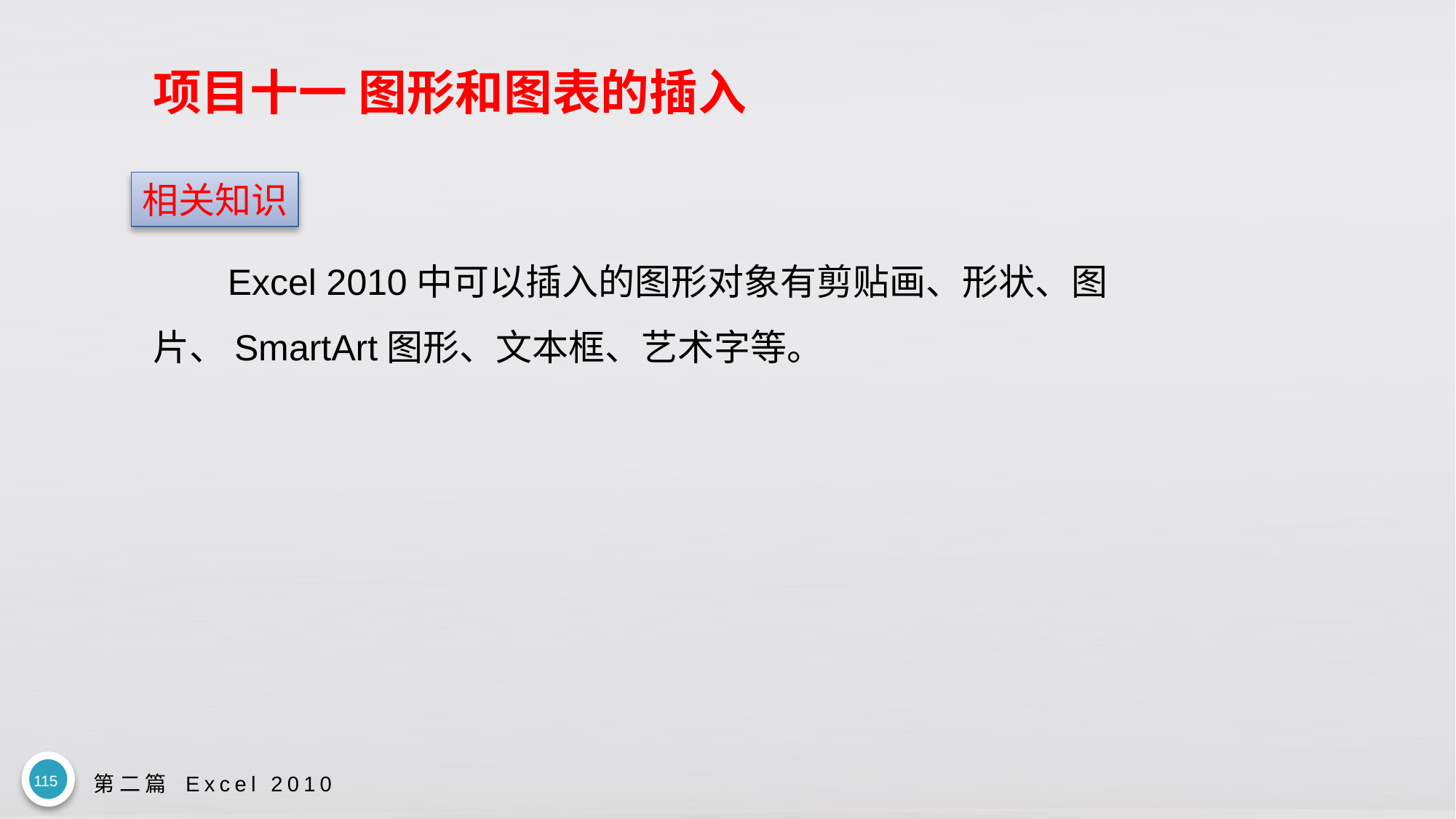

# 项目十一 图形和图表的插入
相关知识
Excel 2010中可以插入的图形对象有剪贴画、形状、图片、SmartArt图形、文本框、艺术字等。
115